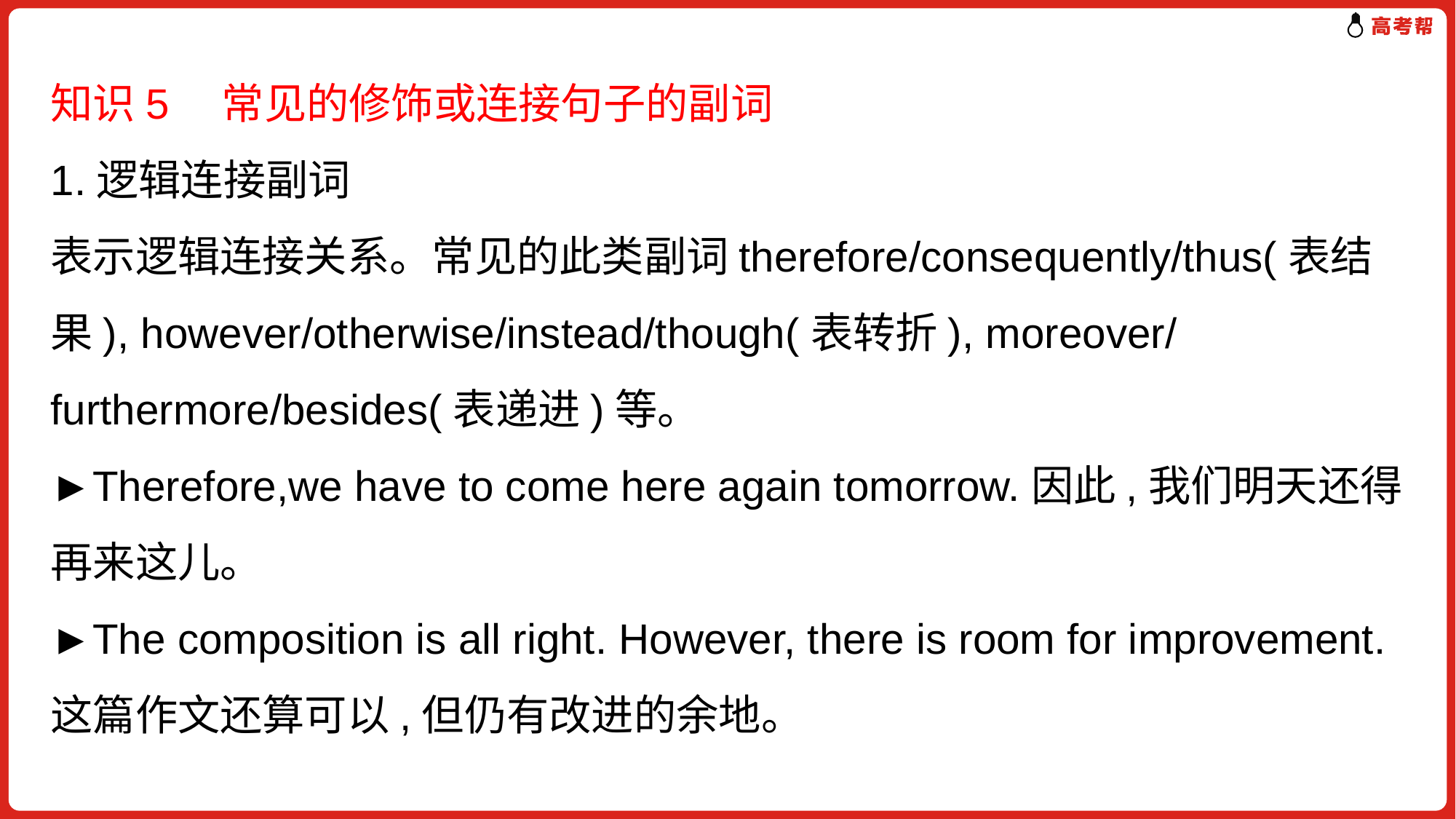

知识5　常见的修饰或连接句子的副词
1.逻辑连接副词
表示逻辑连接关系。常见的此类副词therefore/consequently/thus(表结果), however/otherwise/instead/though(表转折), moreover/ furthermore/besides(表递进)等。
►Therefore,we have to come here again tomorrow.因此,我们明天还得再来这儿。
►The composition is all right. However, there is room for improvement.这篇作文还算可以,但仍有改进的余地。